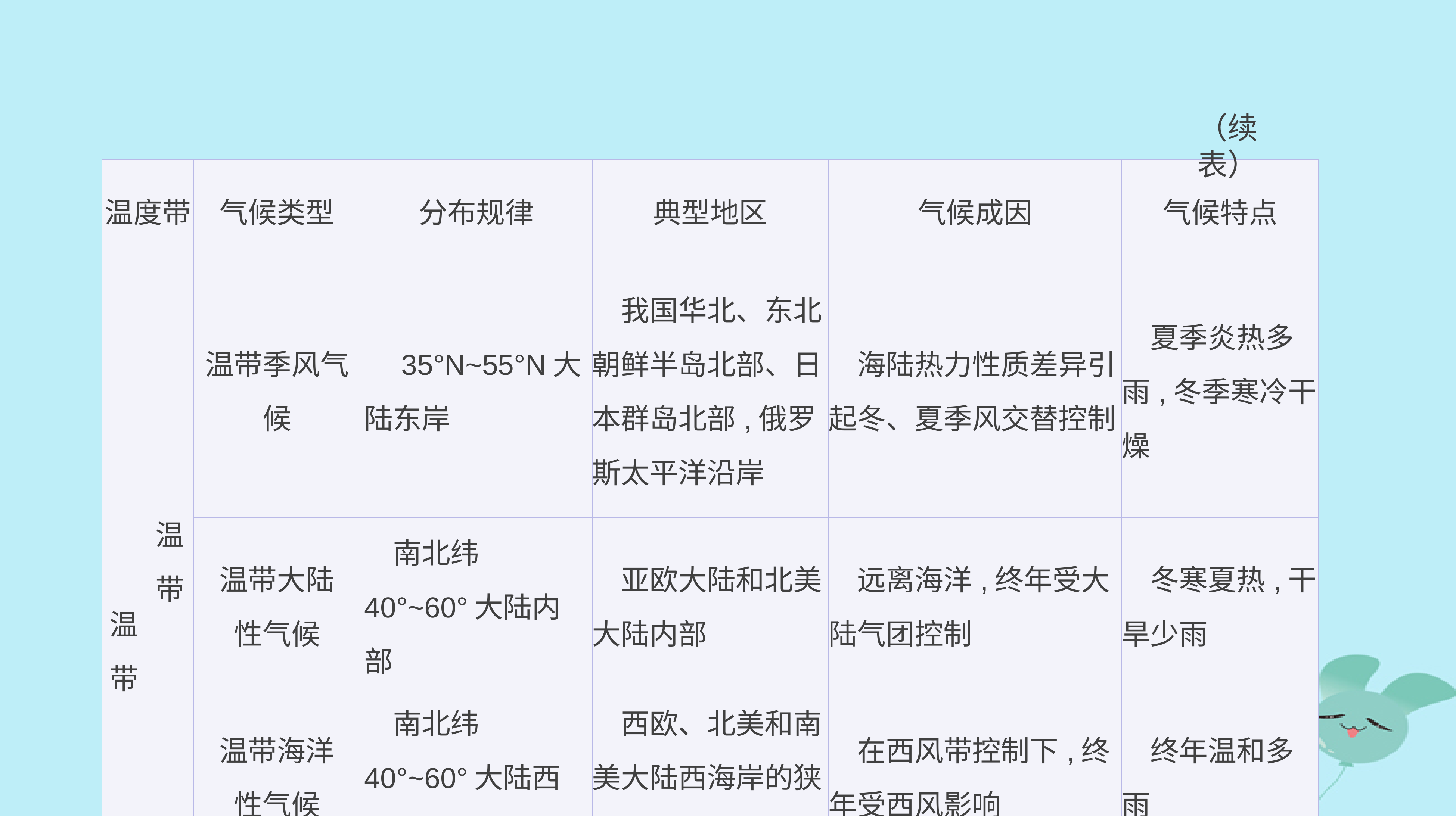

（续表）
| 温度带 |  | 气候类型 | 分布规律 | 典型地区 | 气候成因 | 气候特点 |
| --- | --- | --- | --- | --- | --- | --- |
| 温 带 | 温 带 | 温带季风气候 | 35°N~55°N大陆东岸 | 我国华北、东北,朝鲜半岛北部、日本群岛北部,俄罗斯太平洋沿岸 | 海陆热力性质差异引起冬、夏季风交替控制 | 夏季炎热多雨,冬季寒冷干燥 |
|  |  | 温带大陆 性气候 | 南北纬40°~60°大陆内部 | 亚欧大陆和北美大陆内部 | 远离海洋,终年受大陆气团控制 | 冬寒夏热,干旱少雨 |
|  |  | 温带海洋 性气候 | 南北纬40°~60°大陆西岸 | 西欧、北美和南美大陆西海岸的狭长地带 | 在西风带控制下,终年受西风影响 | 终年温和多雨 |
|  | 亚 寒 带 | 亚寒带大陆 性气候 | 50°N~70°N大陆 | 亚欧大陆和北美大陆北部 | 终年受极地气团控制 | 冬季寒冷而漫长,夏季温暖而短促 |